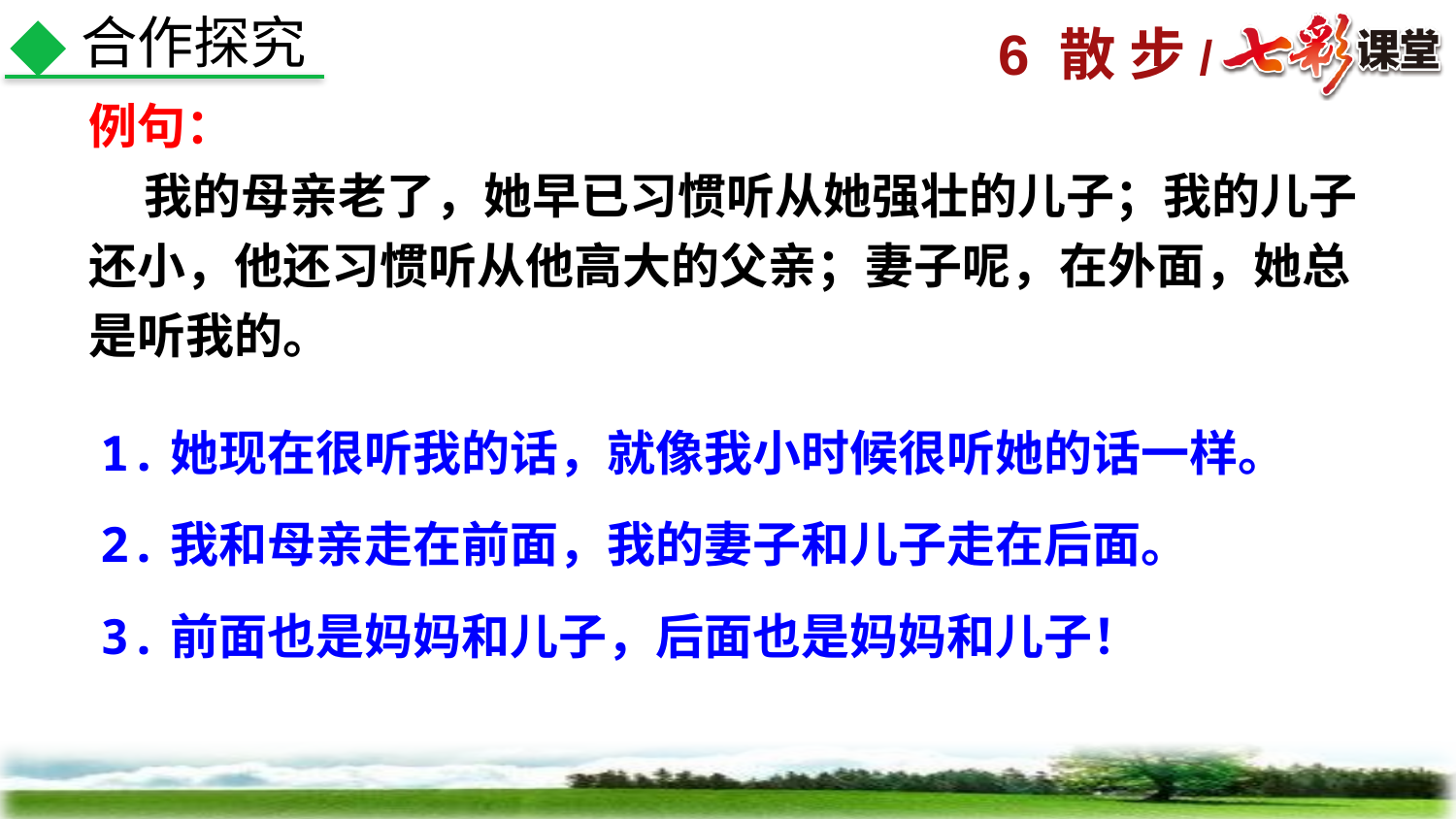

合作探究

例句：
    我的母亲老了，她早已习惯听从她强壮的儿子；我的儿子还小，他还习惯听从他高大的父亲；妻子呢，在外面，她总是听我的。
1.她现在很听我的话，就像我小时候很听她的话一样。
2.我和母亲走在前面，我的妻子和儿子走在后面。
3.前面也是妈妈和儿子，后面也是妈妈和儿子！